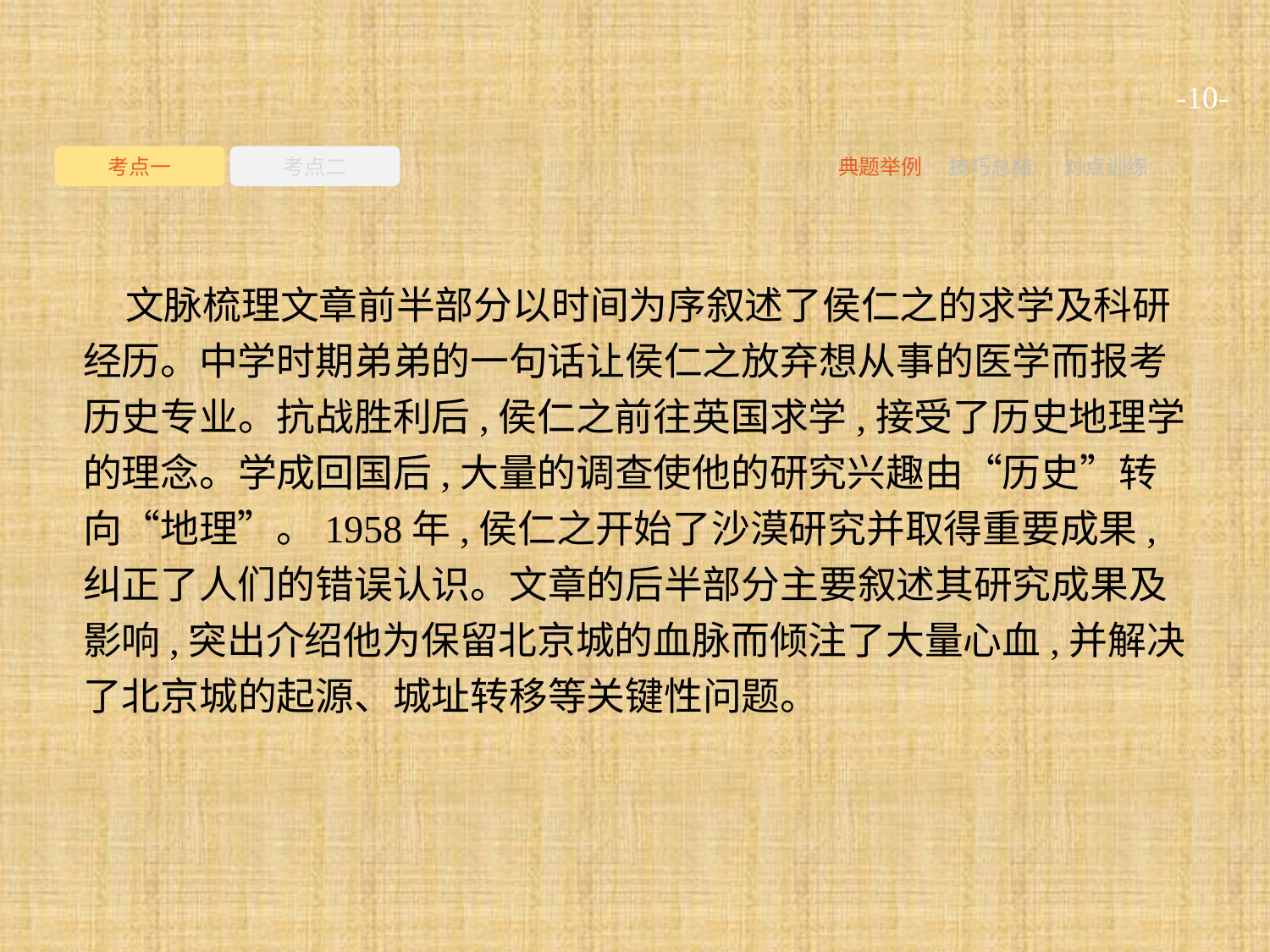

-10-
考点一
考点二
典题举例
技巧总结
对点训练
文脉梳理文章前半部分以时间为序叙述了侯仁之的求学及科研经历。中学时期弟弟的一句话让侯仁之放弃想从事的医学而报考历史专业。抗战胜利后,侯仁之前往英国求学,接受了历史地理学的理念。学成回国后,大量的调查使他的研究兴趣由“历史”转向“地理”。1958年,侯仁之开始了沙漠研究并取得重要成果,纠正了人们的错误认识。文章的后半部分主要叙述其研究成果及影响,突出介绍他为保留北京城的血脉而倾注了大量心血,并解决了北京城的起源、城址转移等关键性问题。